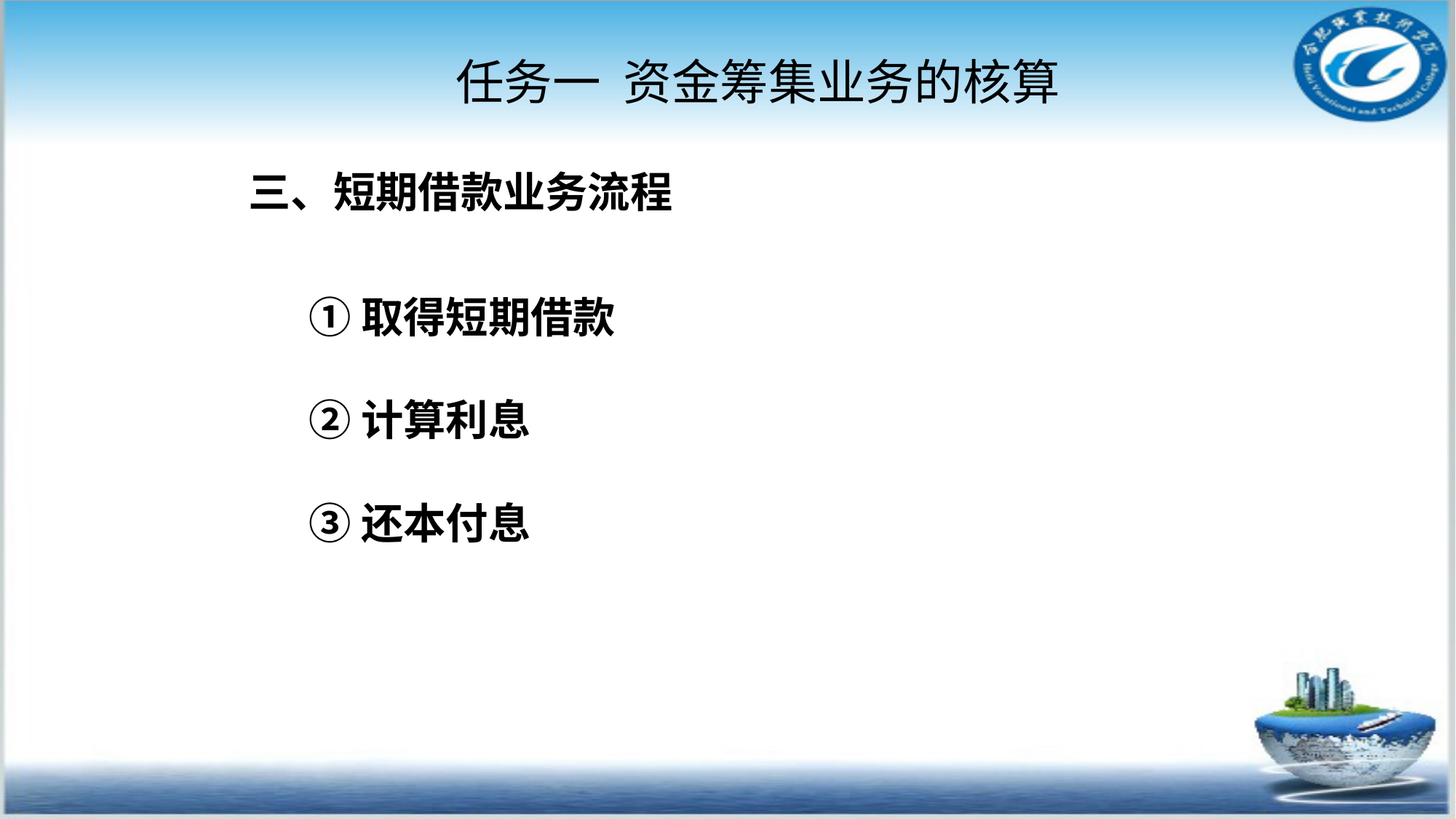

任务一  资金筹集业务的核算
三、短期借款业务流程
①取得短期借款
②计算利息
③还本付息